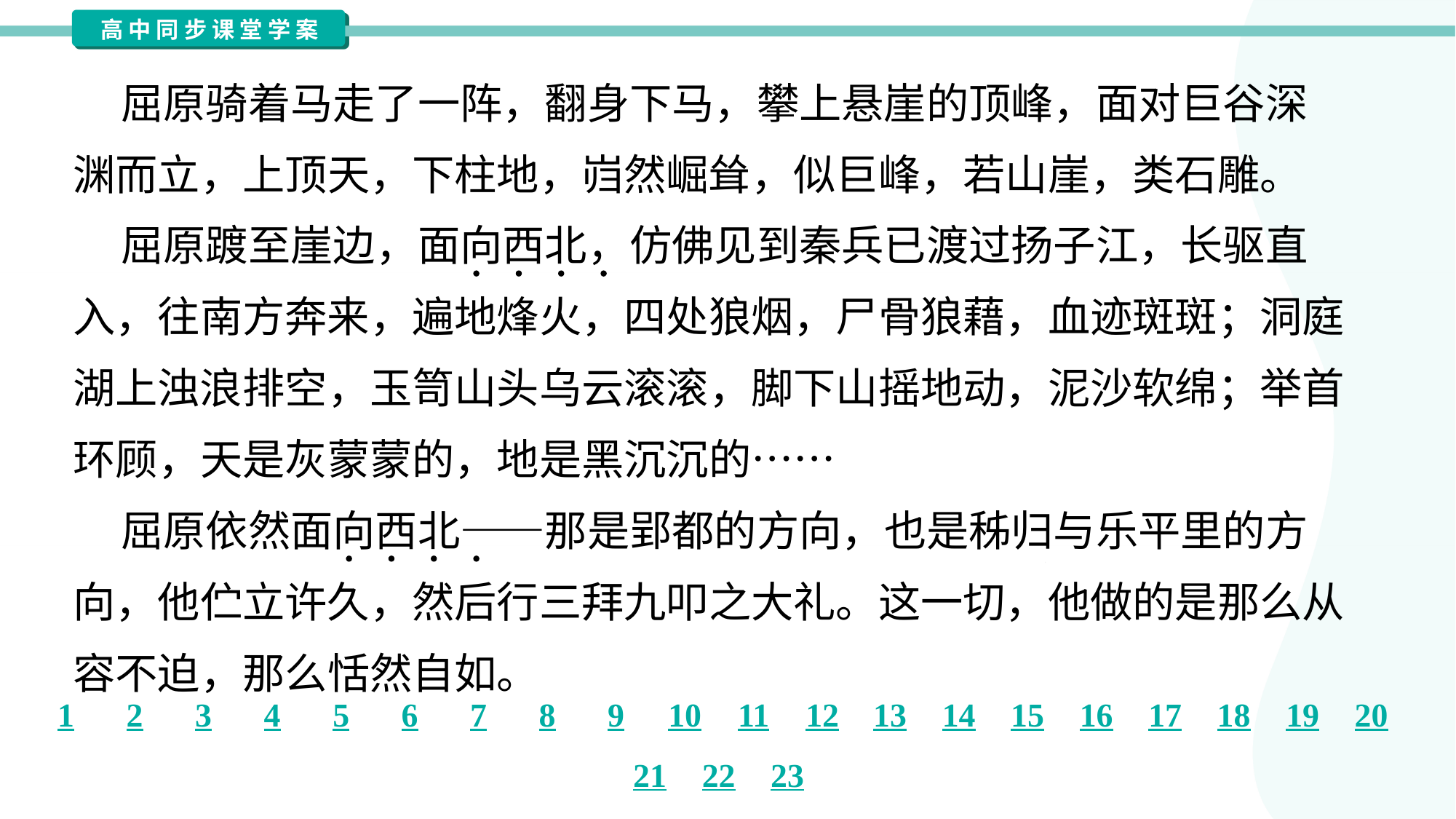

屈原骑着马走了一阵，翻身下马，攀上悬崖的顶峰，面对巨谷深
渊而立，上顶天，下柱地，岿然崛耸，似巨峰，若山崖，类石雕。
    屈原踱至崖边，面向西北，仿佛见到秦兵已渡过扬子江，长驱直
入，往南方奔来，遍地烽火，四处狼烟，尸骨狼藉，血迹斑斑；洞庭
湖上浊浪排空，玉笥山头乌云滚滚，脚下山摇地动，泥沙软绵；举首
环顾，天是灰蒙蒙的，地是黑沉沉的……
    屈原依然面向西北——那是郢都的方向，也是秭归与乐平里的方
向，他伫立许久，然后行三拜九叩之大礼。这一切，他做的是那么从
容不迫，那么恬然自如。